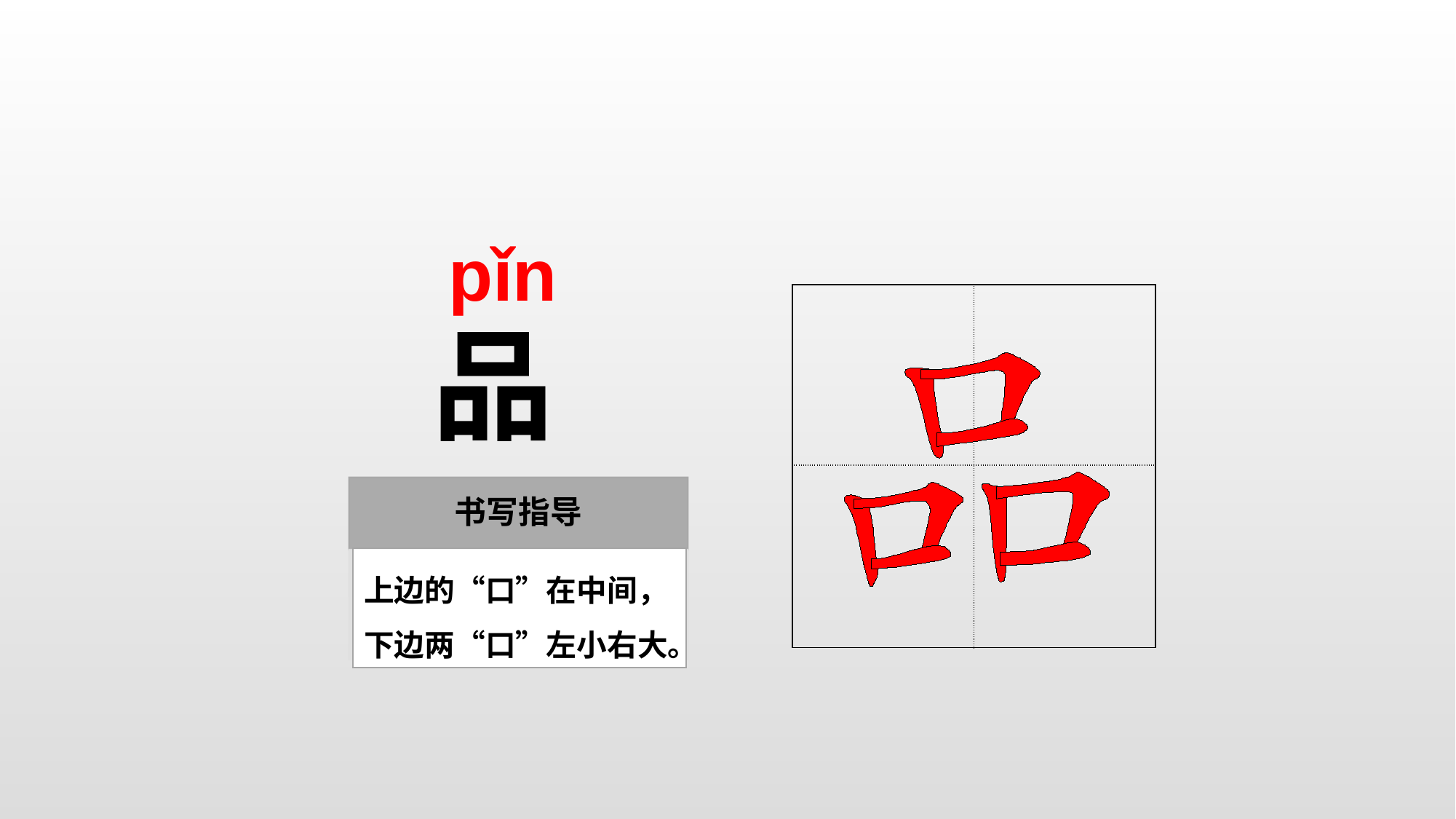

pǐn
|  |  |
| --- | --- |
|  |  |
品

书写指导
上边的“口”在中间，下边两“口”左小右大。